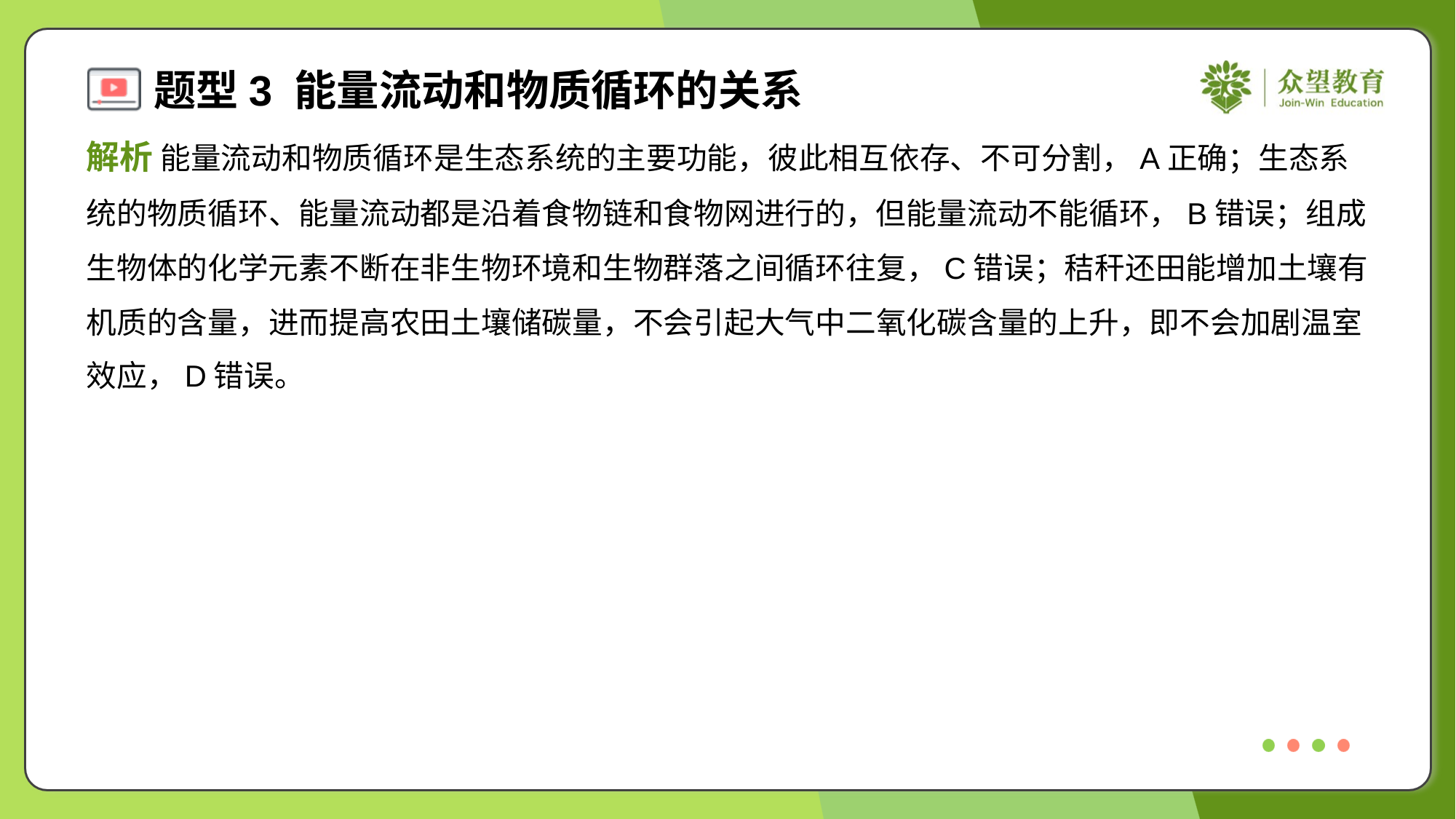

解析 能量流动和物质循环是生态系统的主要功能，彼此相互依存、不可分割，A正确；生态系
统的物质循环、能量流动都是沿着食物链和食物网进行的，但能量流动不能循环，B错误；组成
生物体的化学元素不断在非生物环境和生物群落之间循环往复，C错误；秸秆还田能增加土壤有
机质的含量，进而提高农田土壤储碳量，不会引起大气中二氧化碳含量的上升，即不会加剧温室
效应，D错误。